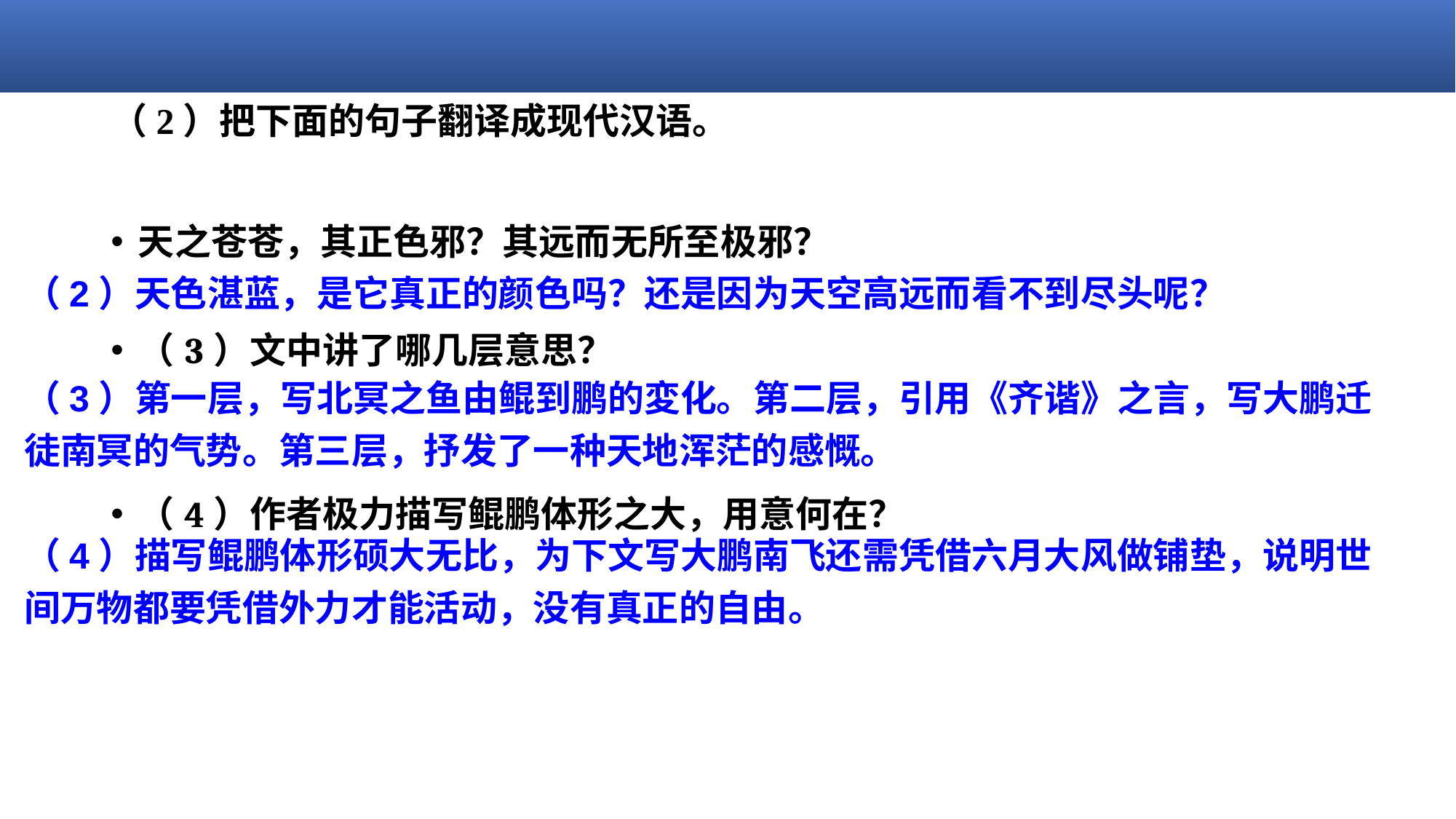

# （2）把下面的句子翻译成现代汉语。
天之苍苍，其正色邪？其远而无所至极邪？

（3）文中讲了哪几层意思？

（4）作者极力描写鲲鹏体形之大，用意何在？
（2）天色湛蓝，是它真正的颜色吗？还是因为天空高远而看不到尽头呢？
（3）第一层，写北冥之鱼由鲲到鹏的変化。第二层，引用《齐谐》之言，写大鹏迁徒南冥的气势。第三层，抒发了一种天地浑茫的感慨。
（4）描写鲲鹏体形硕大无比，为下文写大鹏南飞还需凭借六月大风做铺垫，说明世间万物都要凭借外力才能活动，没有真正的自由。